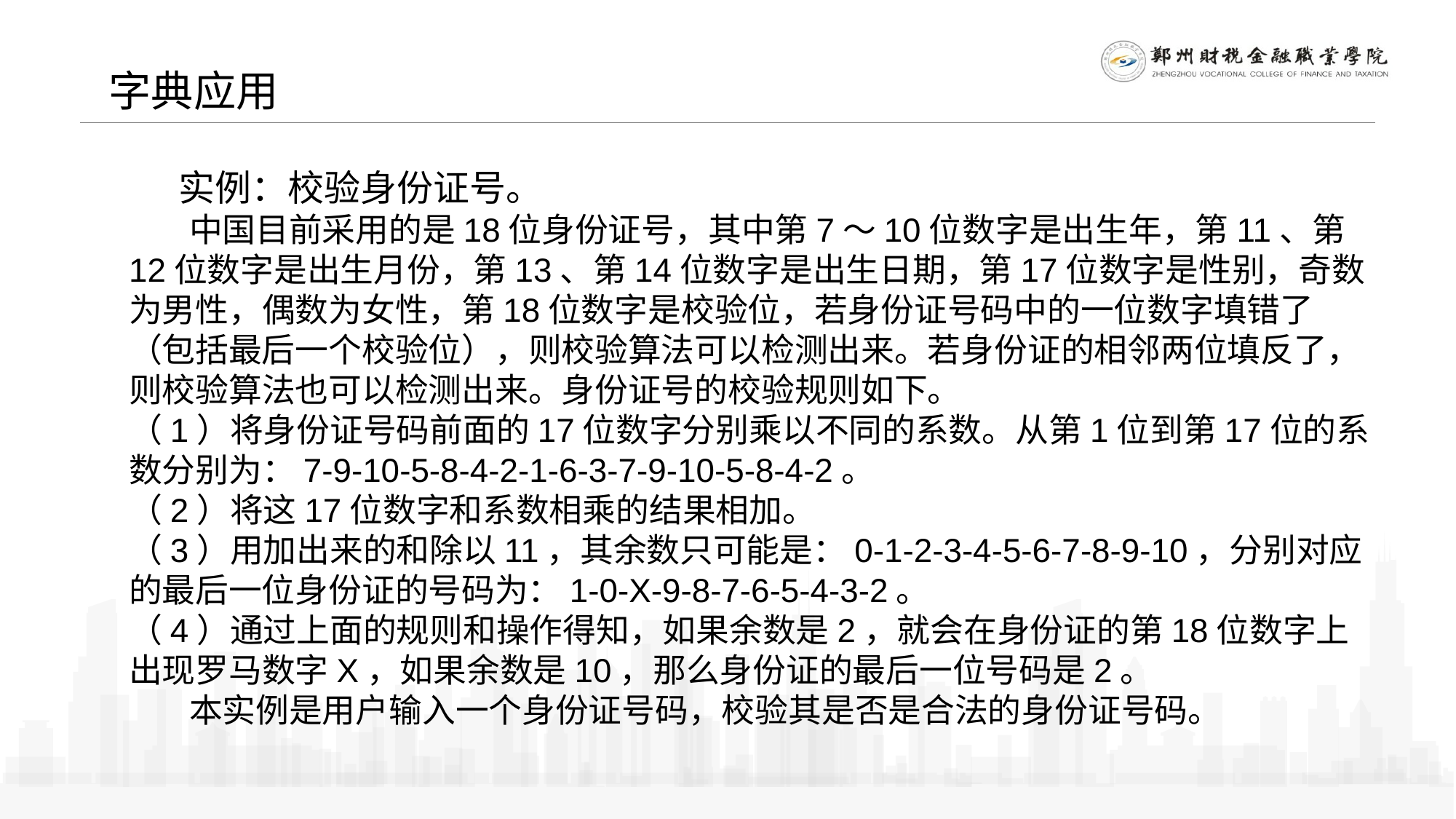

字典应用
     实例：校验身份证号。
       中国目前采用的是18位身份证号，其中第7～10位数字是出生年，第11、第12位数字是出生月份，第13、第14位数字是出生日期，第17位数字是性别，奇数为男性，偶数为女性，第18位数字是校验位，若身份证号码中的一位数字填错了（包括最后一个校验位），则校验算法可以检测出来。若身份证的相邻两位填反了，则校验算法也可以检测出来。身份证号的校验规则如下。
（1）将身份证号码前面的17位数字分别乘以不同的系数。从第1位到第17位的系数分别为：7-9-10-5-8-4-2-1-6-3-7-9-10-5-8-4-2。
（2）将这17位数字和系数相乘的结果相加。
（3）用加出来的和除以11，其余数只可能是：0-1-2-3-4-5-6-7-8-9-10，分别对应的最后一位身份证的号码为：1-0-X-9-8-7-6-5-4-3-2。
（4）通过上面的规则和操作得知，如果余数是2，就会在身份证的第18位数字上出现罗马数字X，如果余数是10，那么身份证的最后一位号码是2。
       本实例是用户输入一个身份证号码，校验其是否是合法的身份证号码。